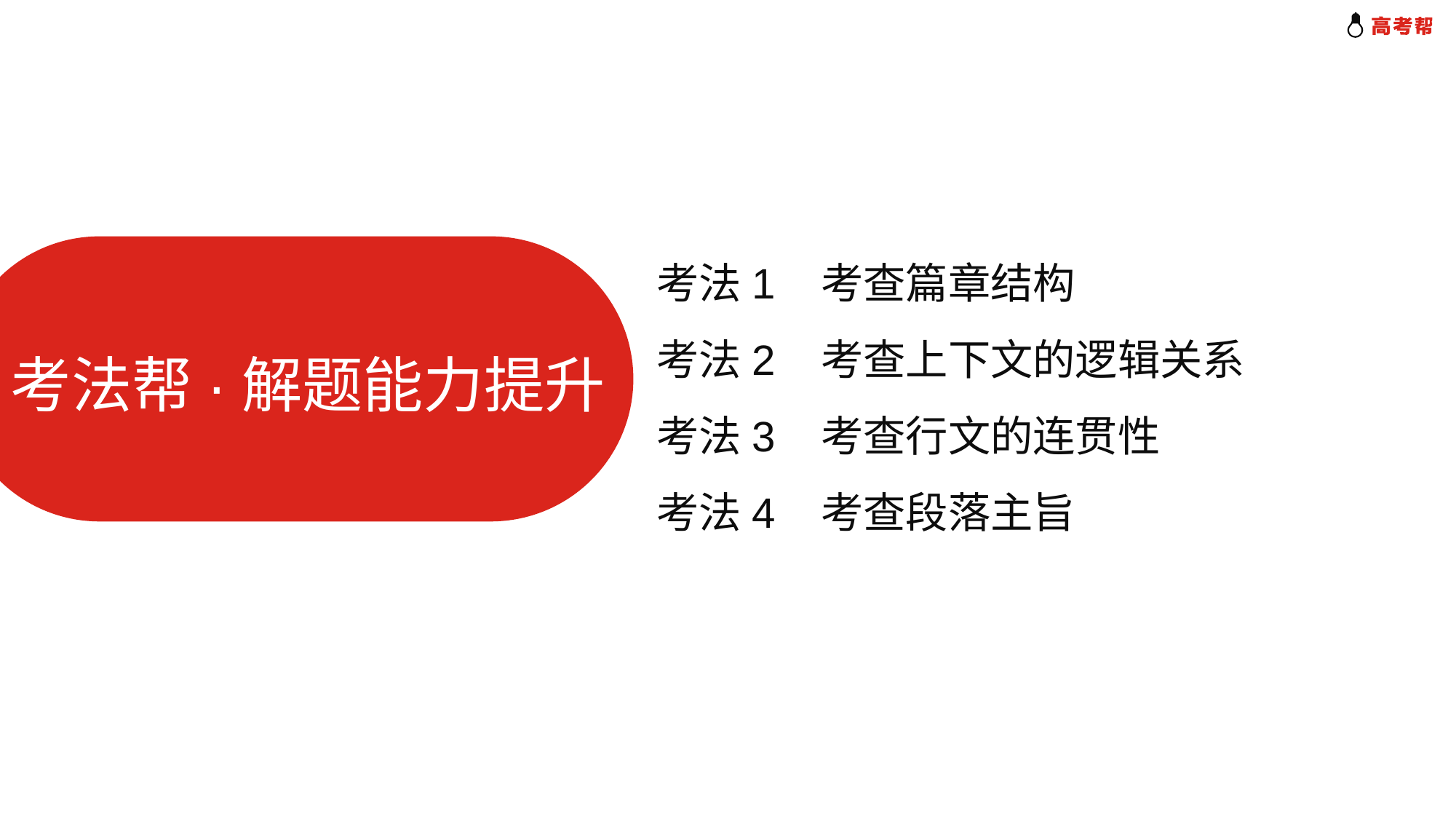

考法1   考查篇章结构
考法2   考查上下文的逻辑关系
考法3   考查行文的连贯性
考法4   考查段落主旨
考法帮·解题能力提升